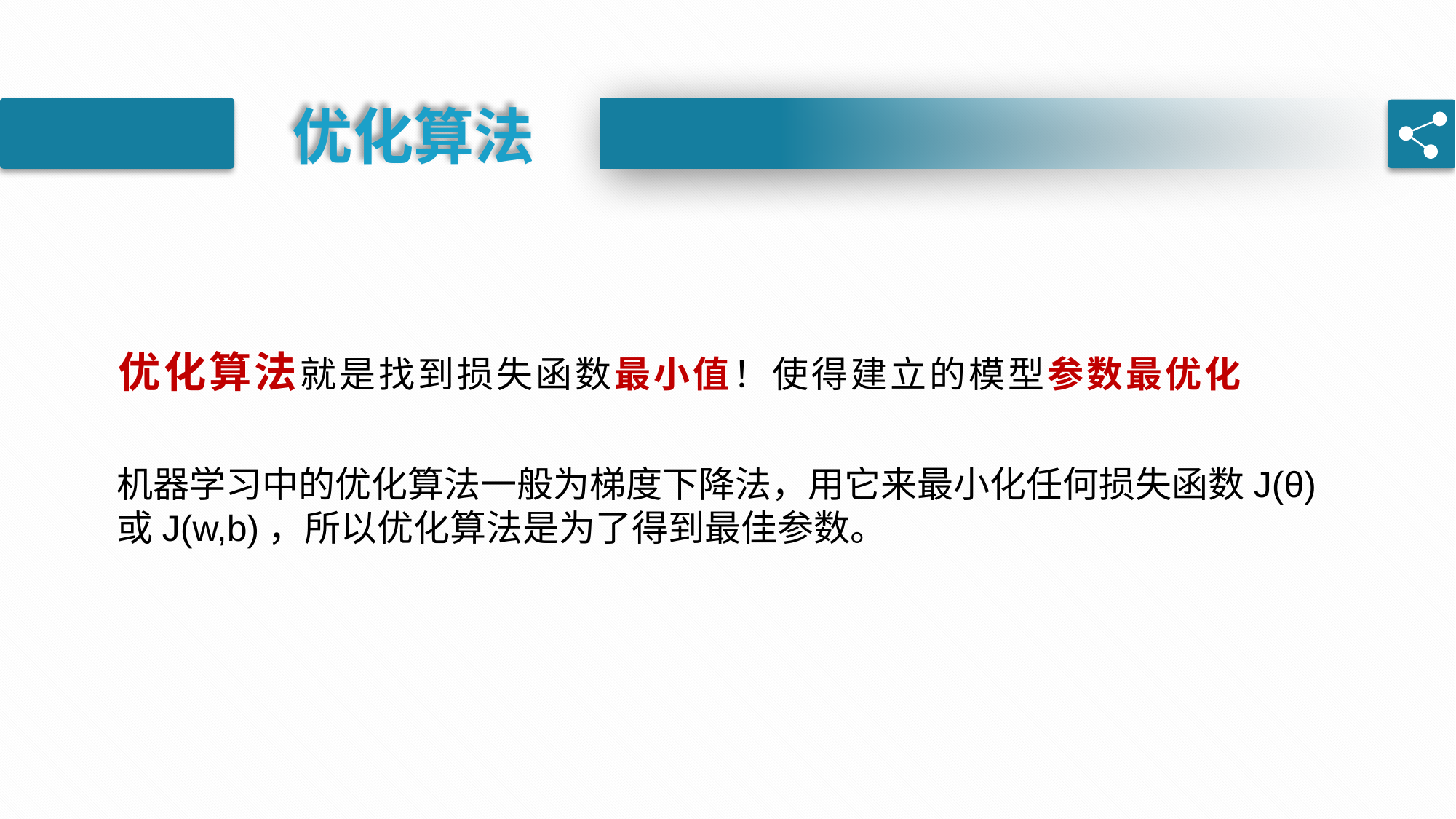

优化算法

优化算法就是找到损失函数最小值！使得建立的模型参数最优化

机器学习中的优化算法一般为梯度下降法，用它来最小化任何损失函数J(θ)或J(w,b)，所以优化算法是为了得到最佳参数。